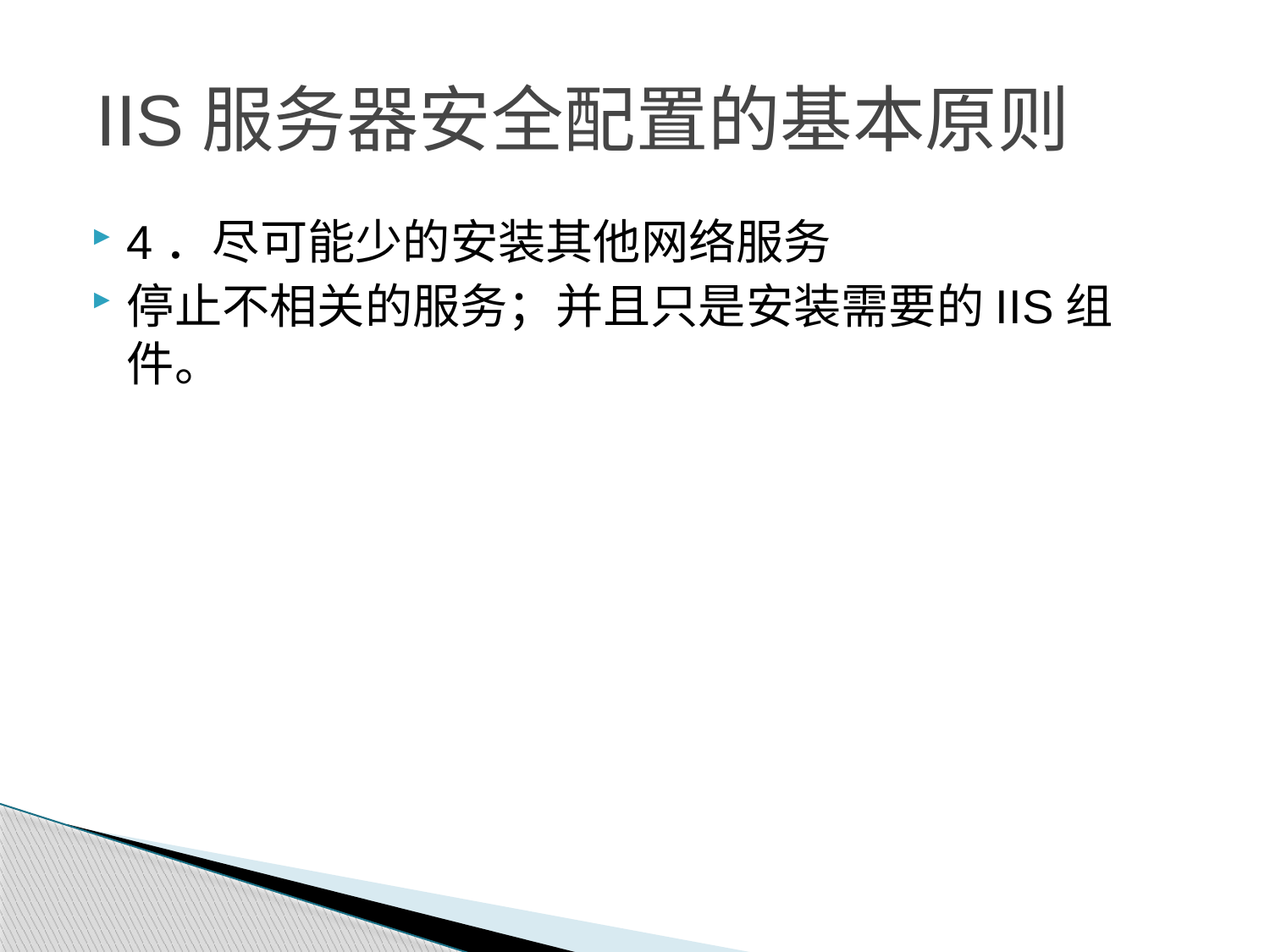

# IIS服务器安全配置的基本原则
4．尽可能少的安装其他网络服务
停止不相关的服务；并且只是安装需要的IIS组件。